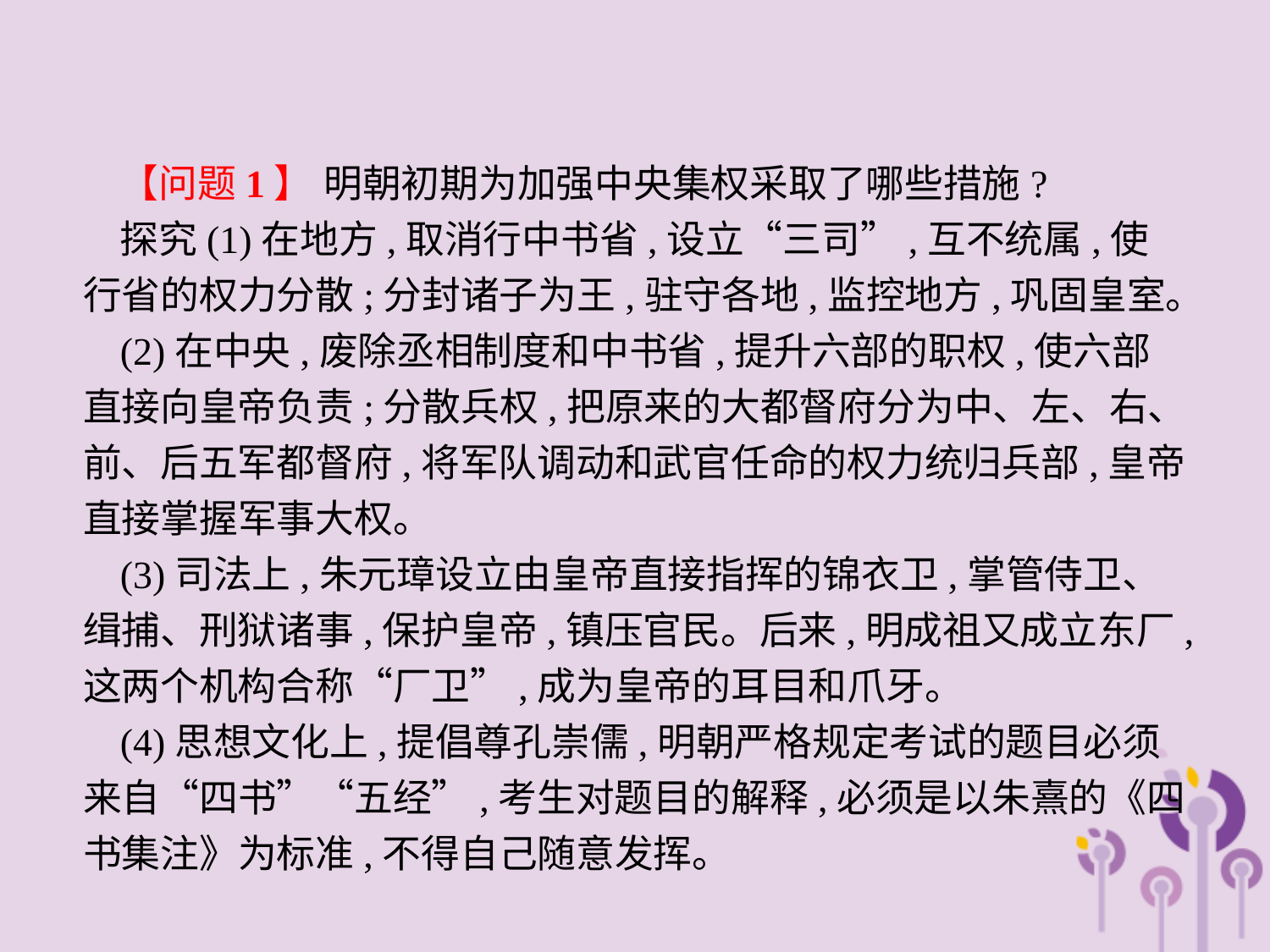

【问题1】 明朝初期为加强中央集权采取了哪些措施?
探究(1)在地方,取消行中书省,设立“三司”,互不统属,使行省的权力分散;分封诸子为王,驻守各地,监控地方,巩固皇室。
(2)在中央,废除丞相制度和中书省,提升六部的职权,使六部直接向皇帝负责;分散兵权,把原来的大都督府分为中、左、右、前、后五军都督府,将军队调动和武官任命的权力统归兵部,皇帝直接掌握军事大权。
(3)司法上,朱元璋设立由皇帝直接指挥的锦衣卫,掌管侍卫、缉捕、刑狱诸事,保护皇帝,镇压官民。后来,明成祖又成立东厂,这两个机构合称“厂卫”,成为皇帝的耳目和爪牙。
(4)思想文化上,提倡尊孔崇儒,明朝严格规定考试的题目必须来自“四书”“五经”,考生对题目的解释,必须是以朱熹的《四书集注》为标准,不得自己随意发挥。